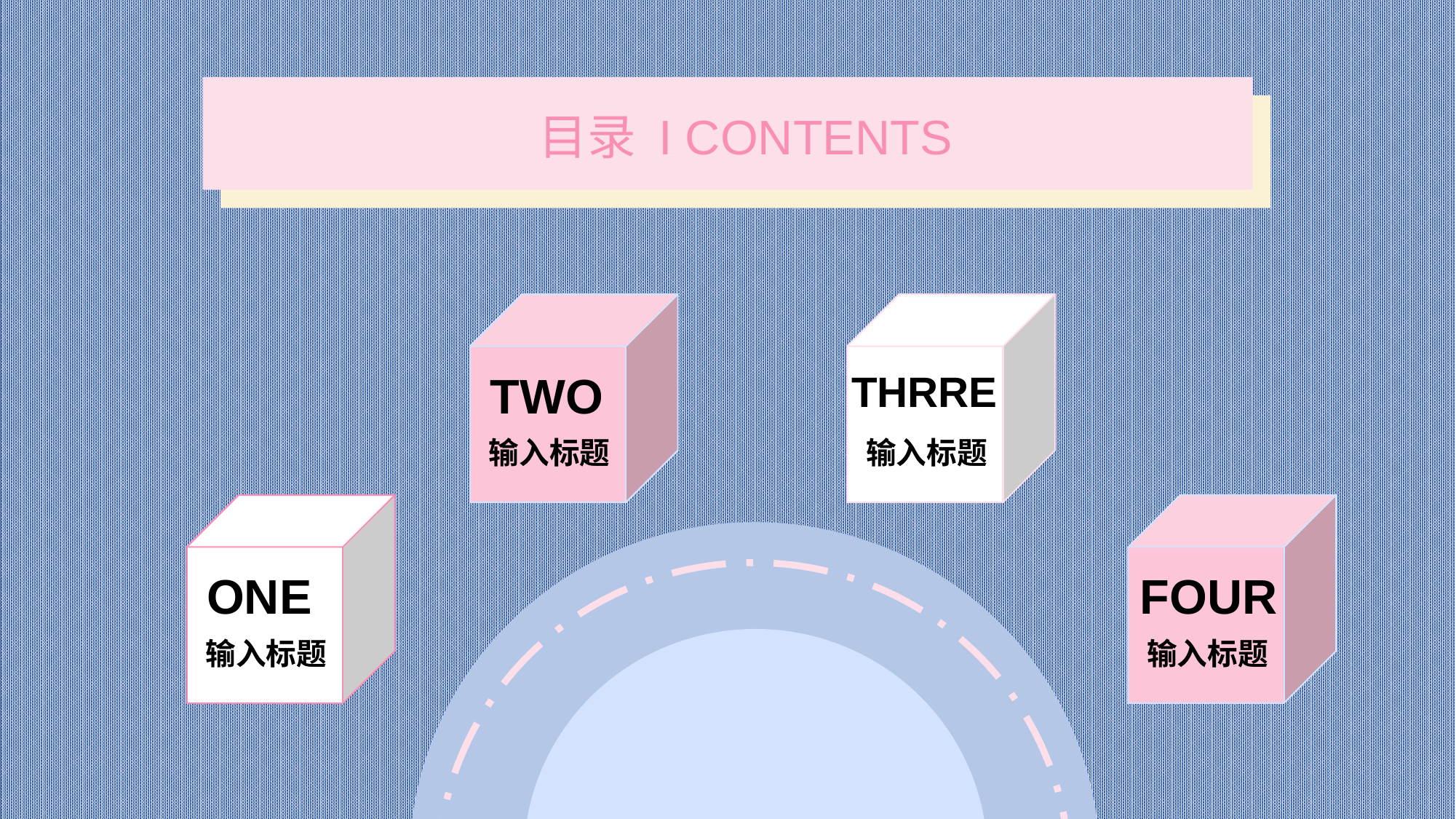

目录 I CONTENTS

TWO
输入标题

THRRE
输入标题

ONE
输入标题

FOUR
输入标题